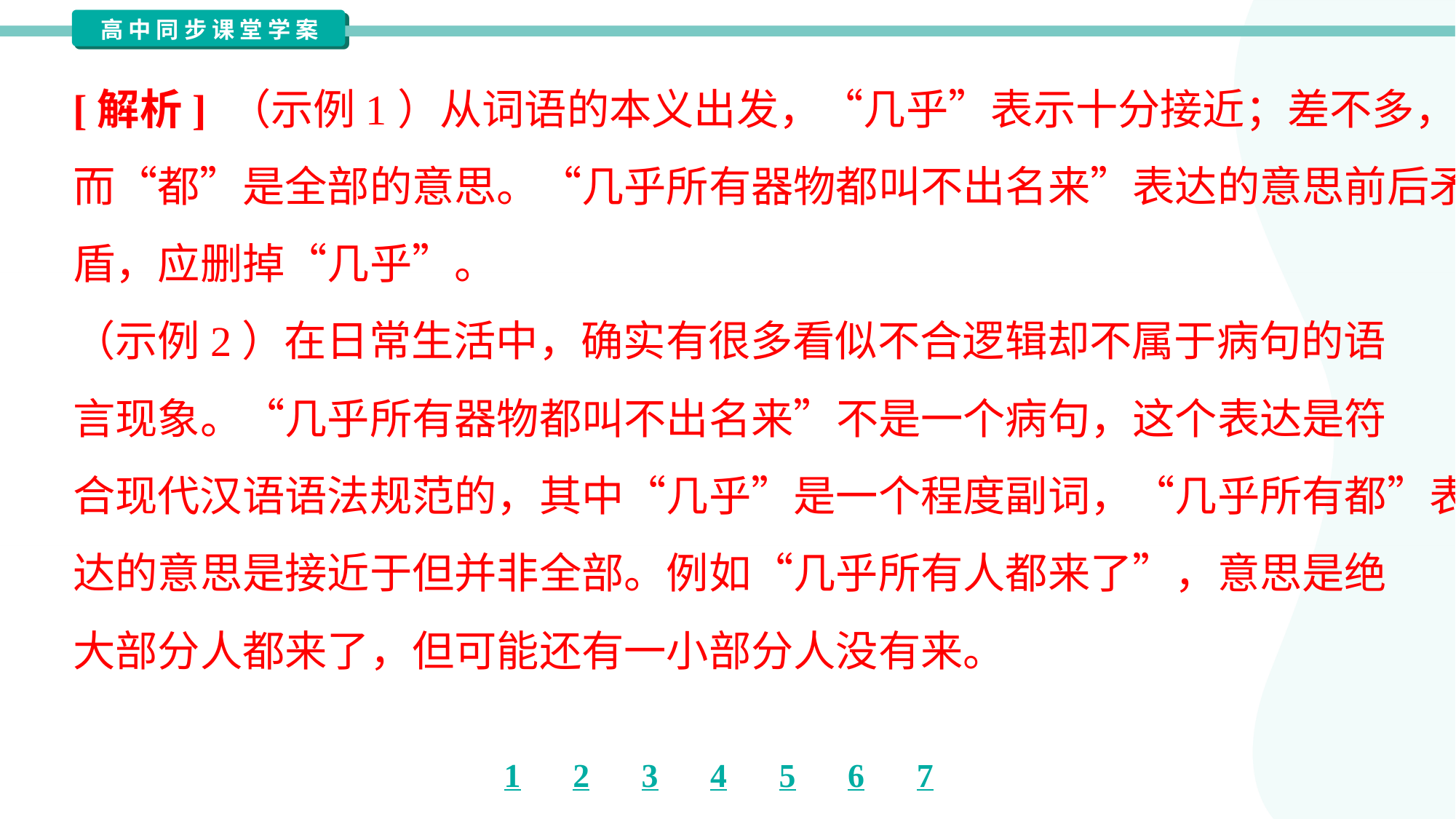

[解析] （示例1）从词语的本义出发，“几乎”表示十分接近；差不多，
而“都”是全部的意思。“几乎所有器物都叫不出名来”表达的意思前后矛
盾，应删掉“几乎”。
（示例2）在日常生活中，确实有很多看似不合逻辑却不属于病句的语
言现象。“几乎所有器物都叫不出名来”不是一个病句，这个表达是符
合现代汉语语法规范的，其中“几乎”是一个程度副词，“几乎所有都”表
达的意思是接近于但并非全部。例如“几乎所有人都来了”，意思是绝
大部分人都来了，但可能还有一小部分人没有来。